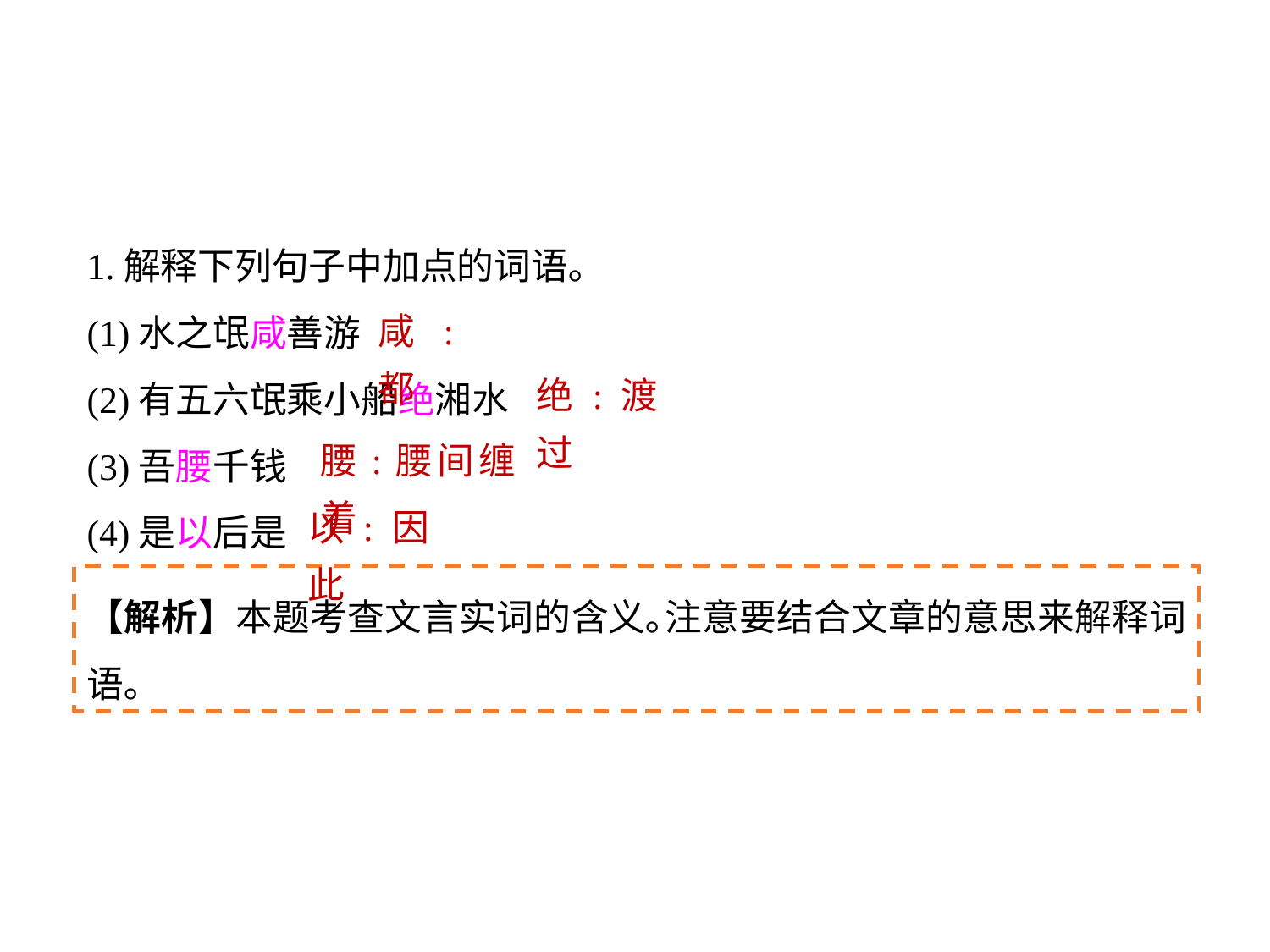

1.解释下列句子中加点的词语｡
(1)水之氓咸善游
(2)有五六氓乘小船绝湘水
(3)吾腰千钱
(4)是以后是
咸:都
绝:渡过
腰:腰间缠着
以:因此
【解析】本题考查文言实词的含义｡注意要结合文章的意思来解释词语｡